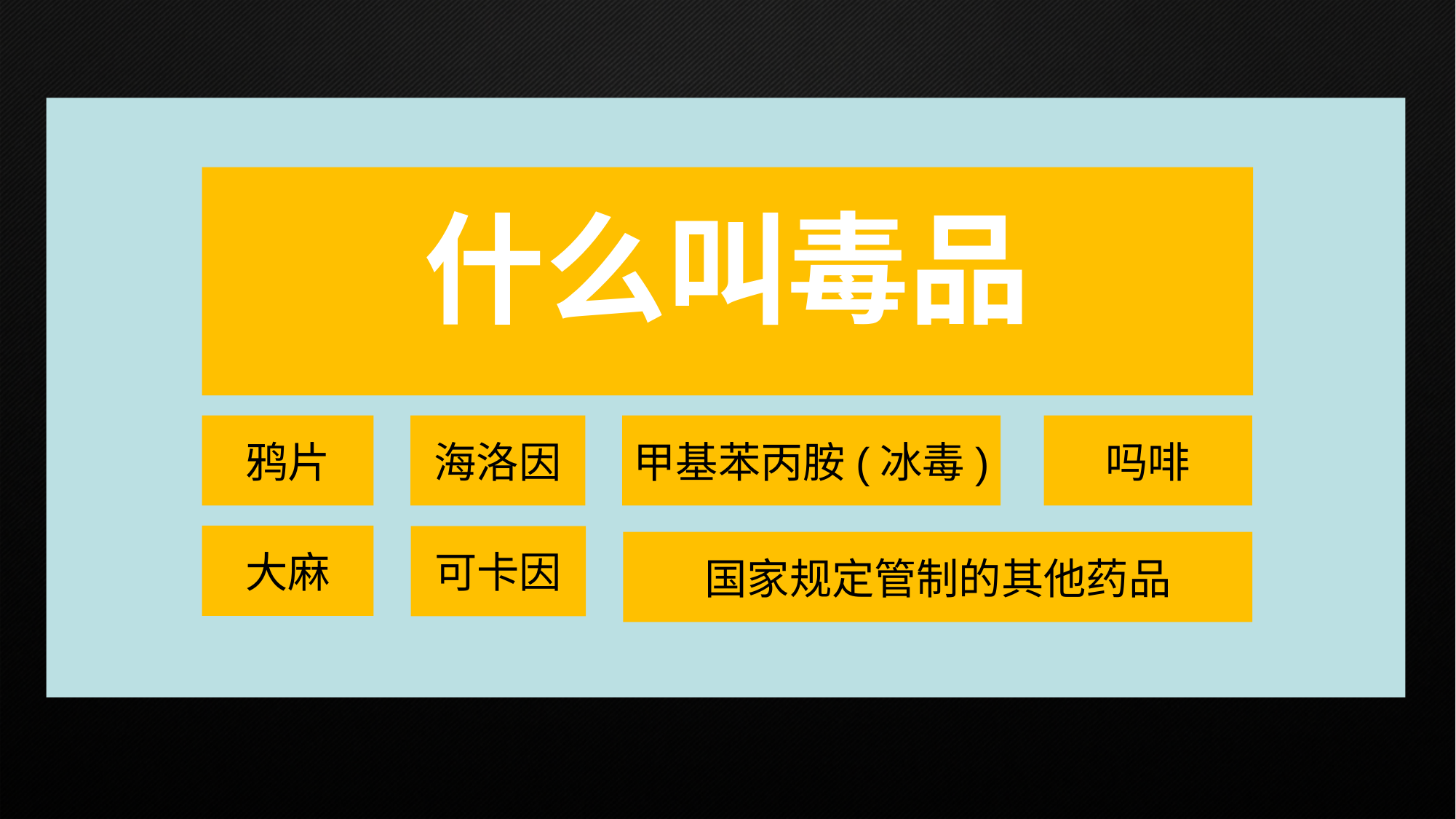

什么叫毒品
海洛因
甲基苯丙胺(冰毒)
吗啡
鸦片
大麻
可卡因
国家规定管制的其他药品